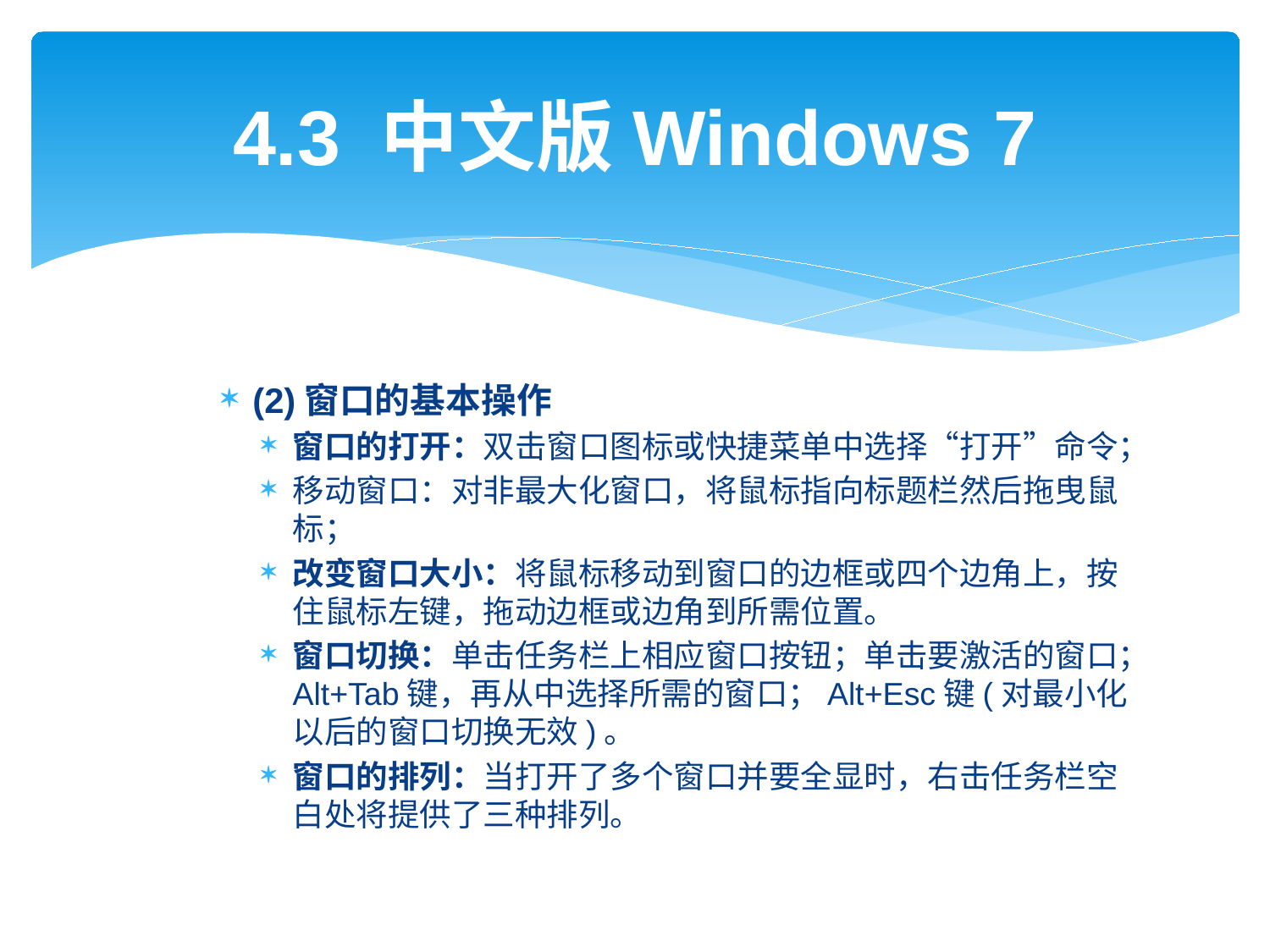

# 4.3 中文版Windows 7
(2)窗口的基本操作
窗口的打开：双击窗口图标或快捷菜单中选择“打开”命令；
移动窗口：对非最大化窗口，将鼠标指向标题栏然后拖曳鼠标；
改变窗口大小：将鼠标移动到窗口的边框或四个边角上，按住鼠标左键，拖动边框或边角到所需位置。
窗口切换：单击任务栏上相应窗口按钮；单击要激活的窗口；Alt+Tab键，再从中选择所需的窗口；Alt+Esc键(对最小化以后的窗口切换无效)。
窗口的排列：当打开了多个窗口并要全显时，右击任务栏空白处将提供了三种排列。